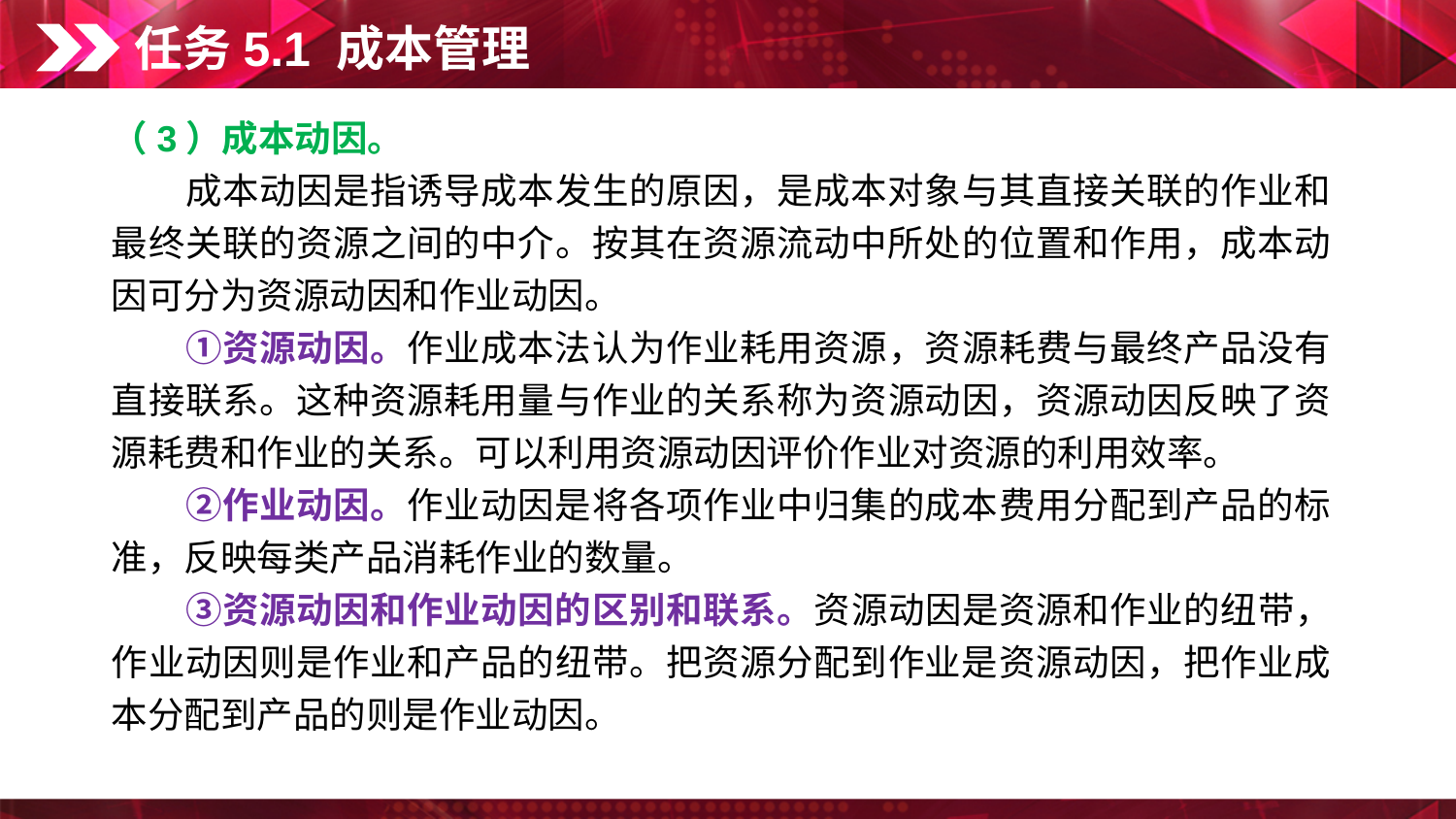

任务5.1 成本管理

（3）成本动因。
　　成本动因是指诱导成本发生的原因，是成本对象与其直接关联的作业和最终关联的资源之间的中介。按其在资源流动中所处的位置和作用，成本动因可分为资源动因和作业动因。
　　①资源动因。作业成本法认为作业耗用资源，资源耗费与最终产品没有直接联系。这种资源耗用量与作业的关系称为资源动因，资源动因反映了资源耗费和作业的关系。可以利用资源动因评价作业对资源的利用效率。
　　②作业动因。作业动因是将各项作业中归集的成本费用分配到产品的标准，反映每类产品消耗作业的数量。
　　③资源动因和作业动因的区别和联系。资源动因是资源和作业的纽带，作业动因则是作业和产品的纽带。把资源分配到作业是资源动因，把作业成本分配到产品的则是作业动因。